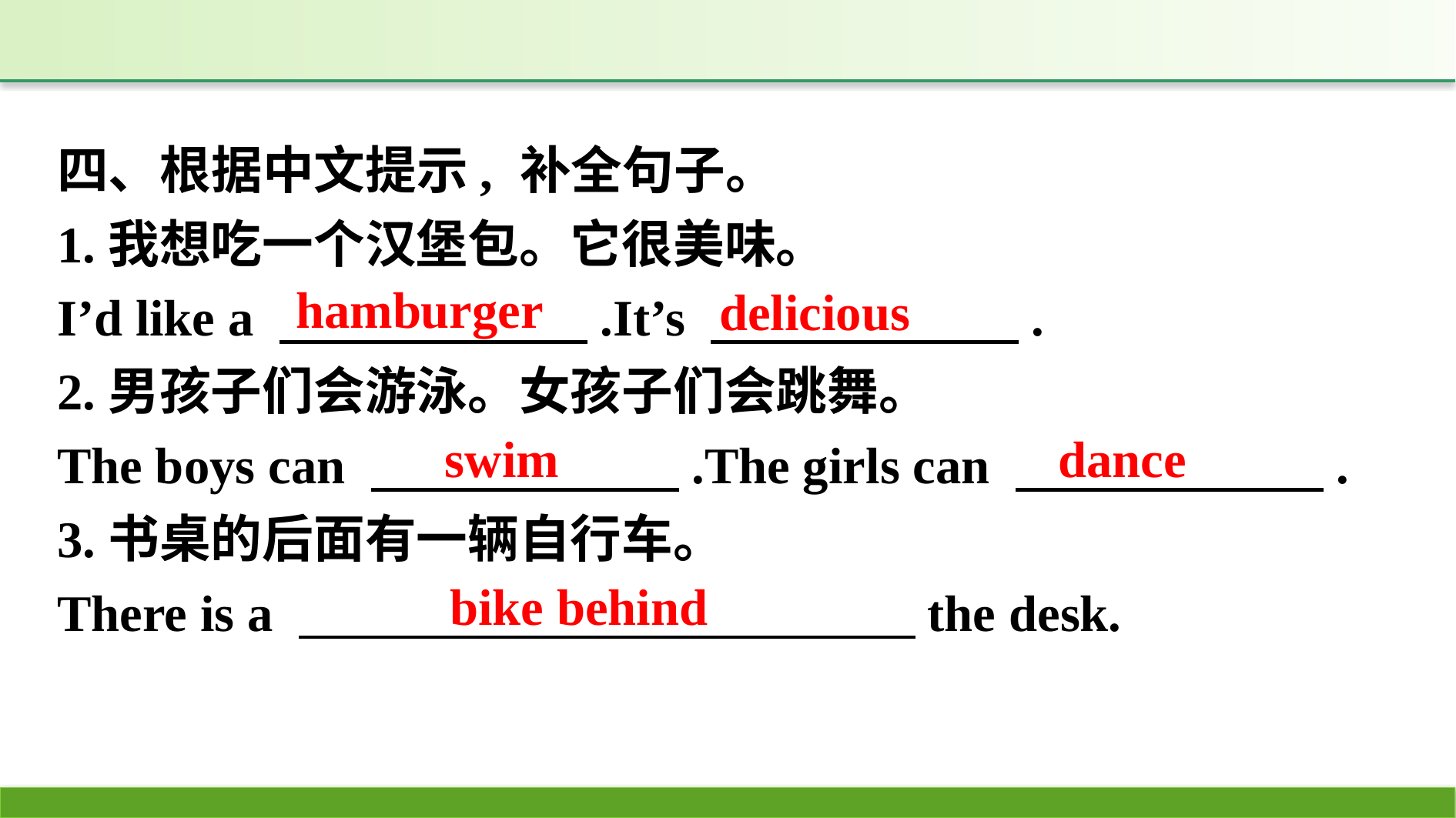

四、根据中文提示, 补全句子。
1.我想吃一个汉堡包。它很美味。
I’d like a 　　　　　　.It’s 　　　　　　.
2.男孩子们会游泳。女孩子们会跳舞。
The boys can 　　　　　　.The girls can 　　　　　　.
3.书桌的后面有一辆自行车。
There is a 　　　　　　　　　　　　the desk.
hamburger
delicious
swim
dance
bike behind